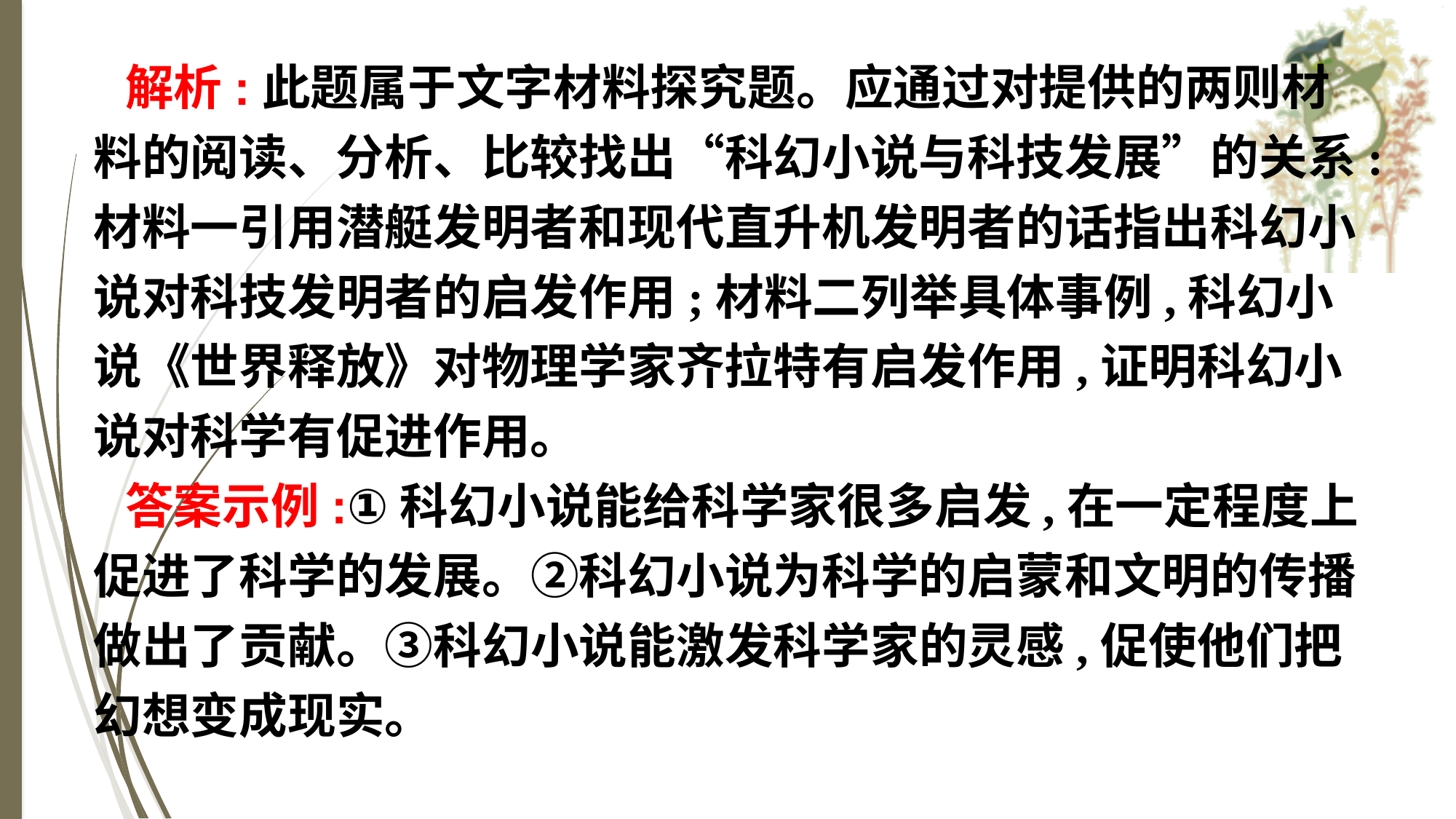

解析:此题属于文字材料探究题。应通过对提供的两则材料的阅读、分析、比较找出“科幻小说与科技发展”的关系:材料一引用潜艇发明者和现代直升机发明者的话指出科幻小说对科技发明者的启发作用;材料二列举具体事例,科幻小说《世界释放》对物理学家齐拉特有启发作用,证明科幻小说对科学有促进作用。
答案示例:①科幻小说能给科学家很多启发,在一定程度上促进了科学的发展。②科幻小说为科学的启蒙和文明的传播做出了贡献。③科幻小说能激发科学家的灵感,促使他们把幻想变成现实。